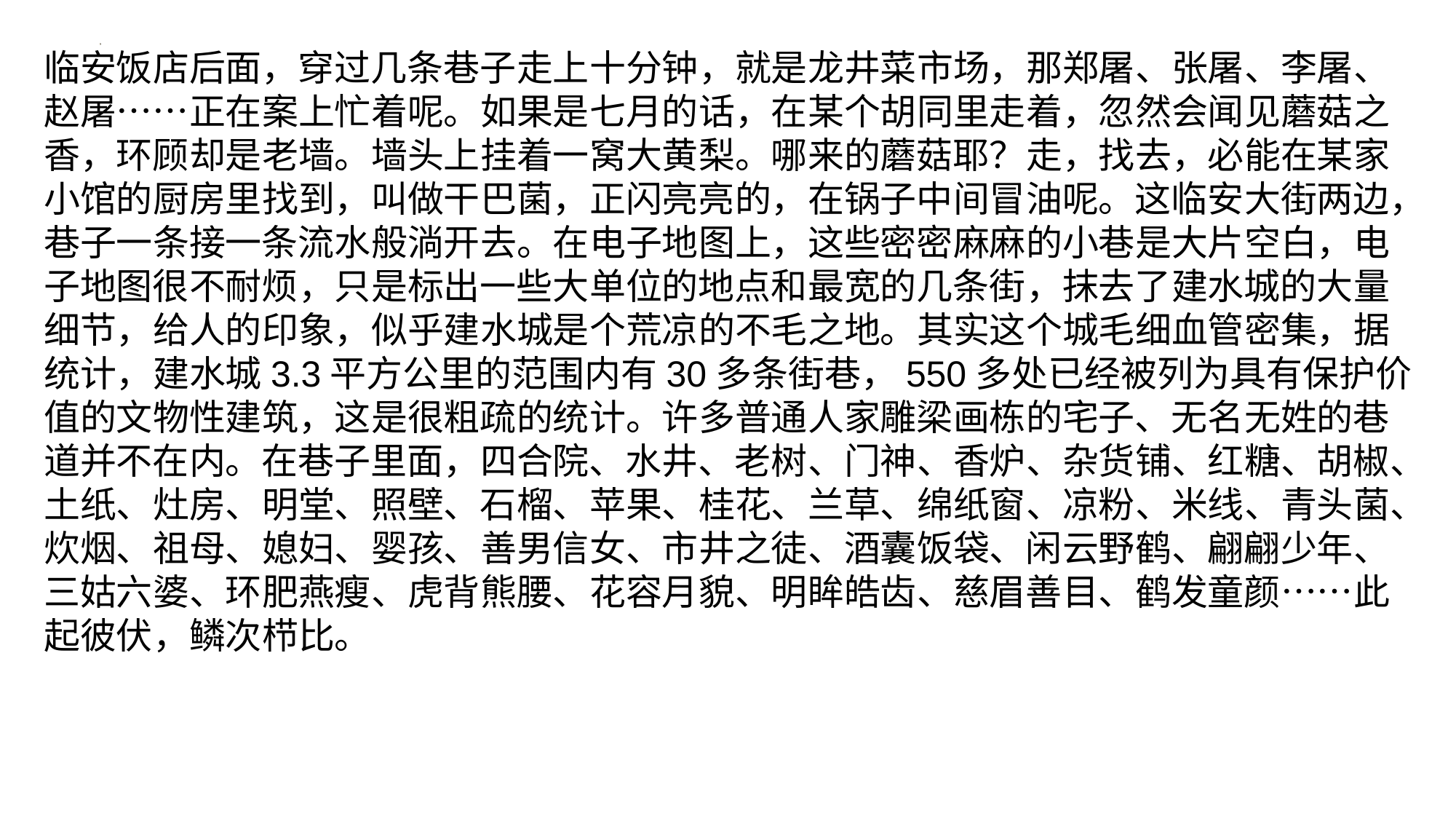

临安饭店后面，穿过几条巷子走上十分钟，就是龙井菜市场，那郑屠、张屠、李屠、赵屠……正在案上忙着呢。如果是七月的话，在某个胡同里走着，忽然会闻见蘑菇之香，环顾却是老墙。墙头上挂着一窝大黄梨。哪来的蘑菇耶？走，找去，必能在某家小馆的厨房里找到，叫做干巴菌，正闪亮亮的，在锅子中间冒油呢。这临安大街两边，巷子一条接一条流水般淌开去。在电子地图上，这些密密麻麻的小巷是大片空白，电子地图很不耐烦，只是标出一些大单位的地点和最宽的几条街，抹去了建水城的大量细节，给人的印象，似乎建水城是个荒凉的不毛之地。其实这个城毛细血管密集，据统计，建水城3.3平方公里的范围内有30多条街巷，550多处已经被列为具有保护价值的文物性建筑，这是很粗疏的统计。许多普通人家雕梁画栋的宅子、无名无姓的巷道并不在内。在巷子里面，四合院、水井、老树、门神、香炉、杂货铺、红糖、胡椒、土纸、灶房、明堂、照壁、石榴、苹果、桂花、兰草、绵纸窗、凉粉、米线、青头菌、炊烟、祖母、媳妇、婴孩、善男信女、市井之徒、酒囊饭袋、闲云野鹤、翩翩少年、三姑六婆、环肥燕瘦、虎背熊腰、花容月貌、明眸皓齿、慈眉善目、鹤发童颜……此起彼伏，鳞次栉比。